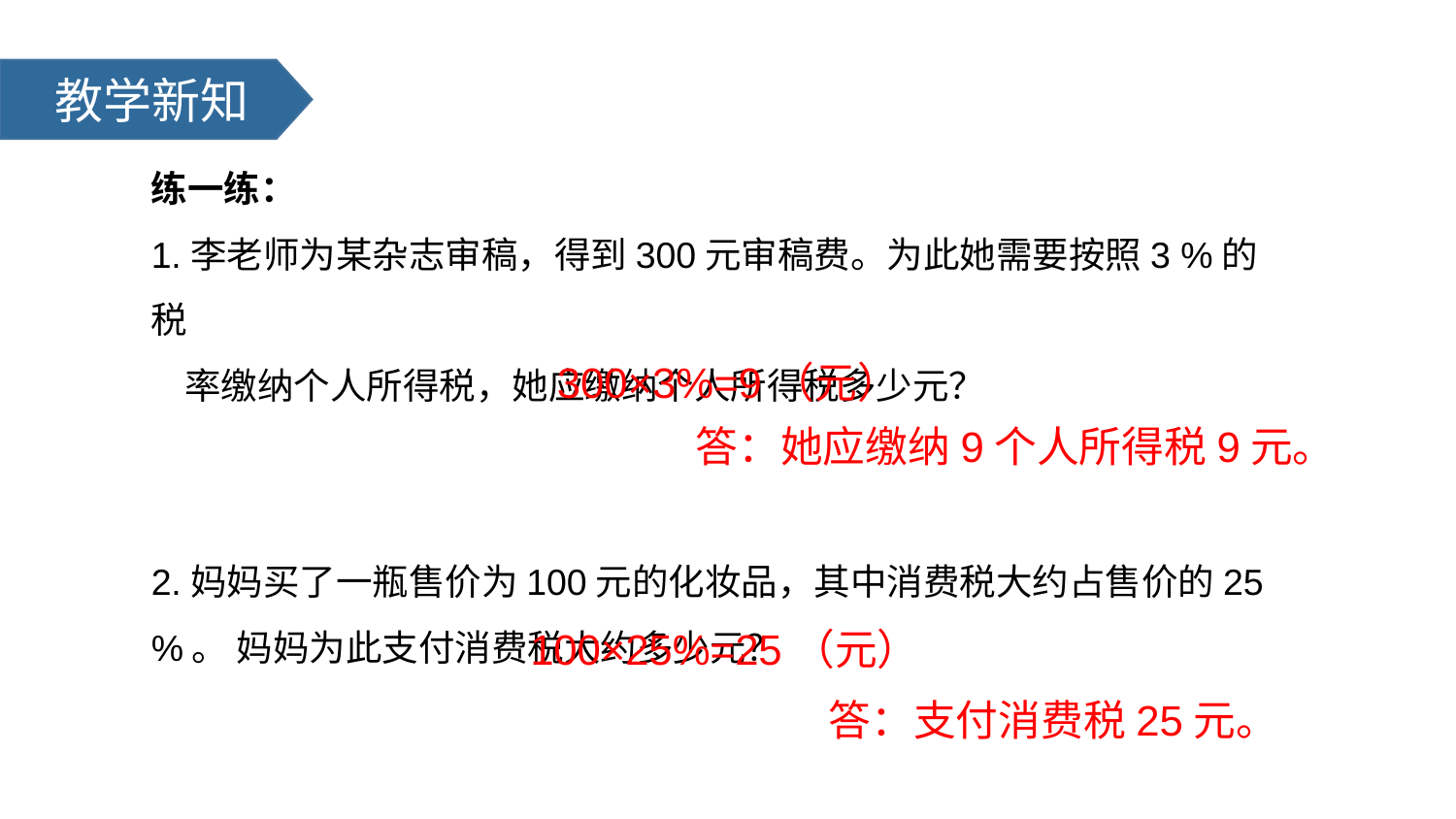

教学新知
练一练：
1.李老师为某杂志审稿，得到300元审稿费。为此她需要按照3 %的税
   率缴纳个人所得税，她应缴纳个人所得税多少元？

2.妈妈买了一瓶售价为100元的化妆品，其中消费税大约占售价的25 %。 妈妈为此支付消费税大约多少元？
300×3%=9（元）
答：她应缴纳9个人所得税9元。
100×25%=25（元）
             答：支付消费税25元。